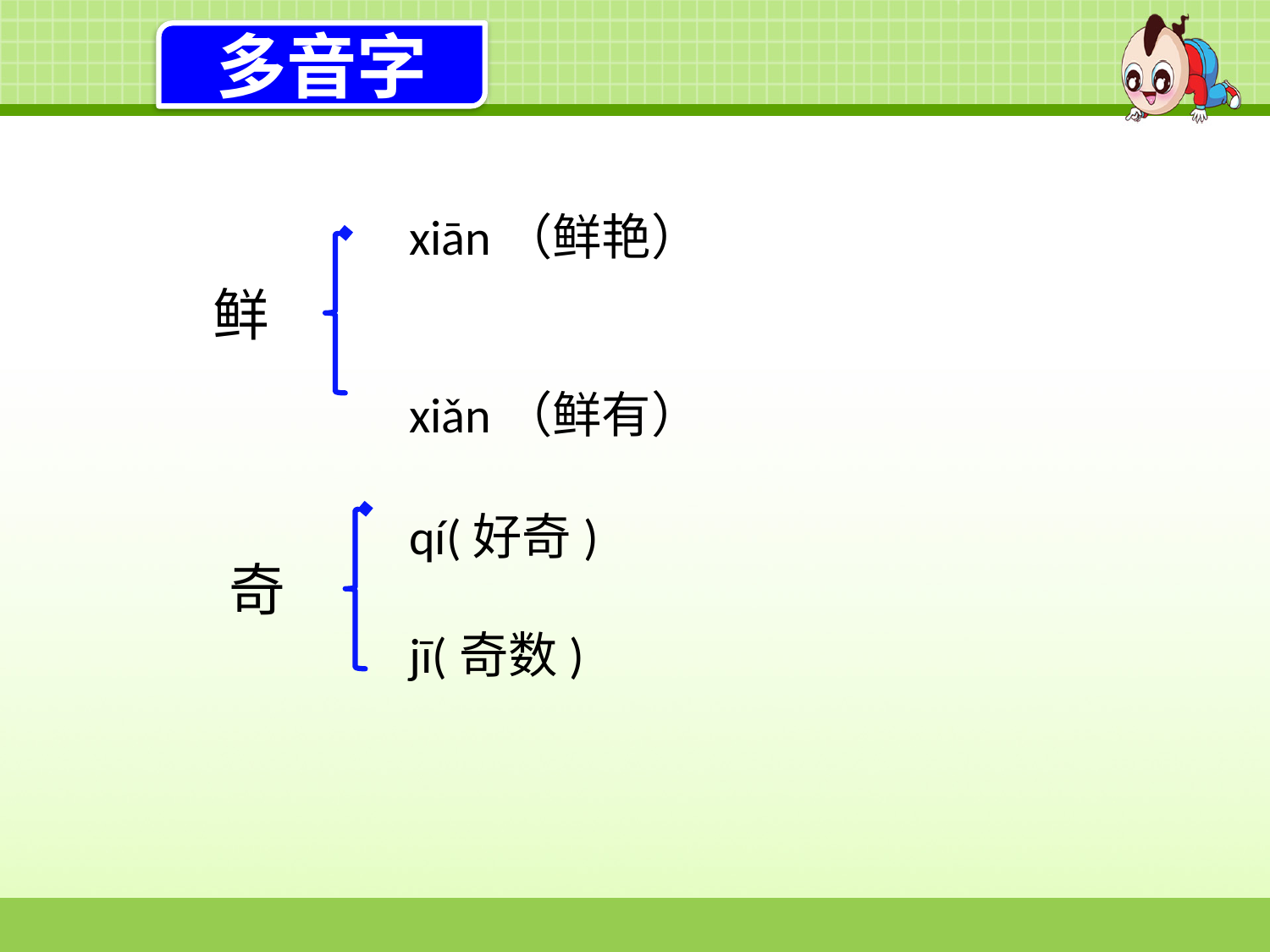

多音字
xiān（鲜艳）

xiǎn（鲜有）

鲜
qí(好奇)

jī(奇数)

奇